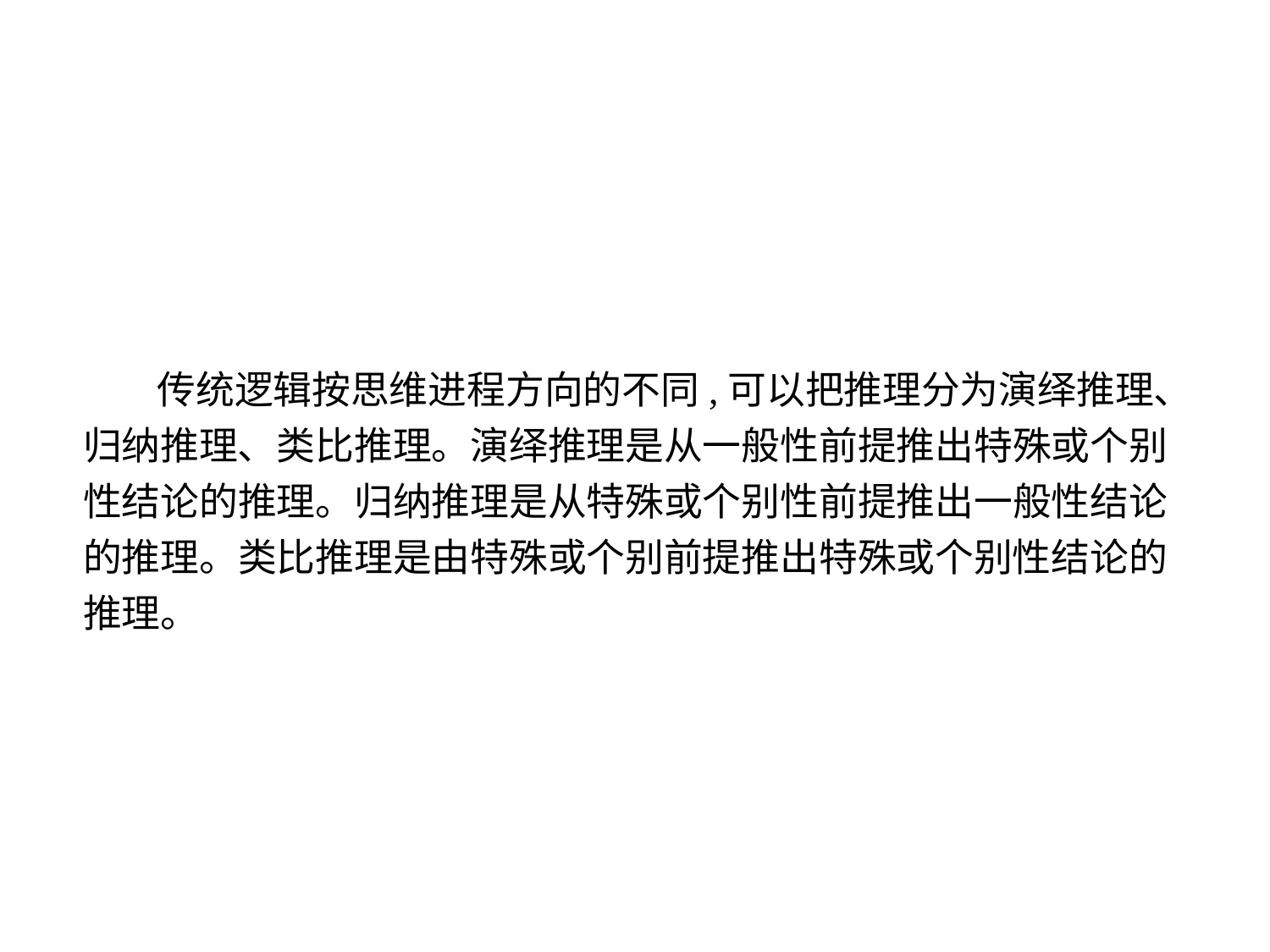

传统逻辑按思维进程方向的不同,可以把推理分为演绎推理、归纳推理、类比推理。演绎推理是从一般性前提推出特殊或个别性结论的推理。归纳推理是从特殊或个别性前提推出一般性结论的推理。类比推理是由特殊或个别前提推出特殊或个别性结论的推理。